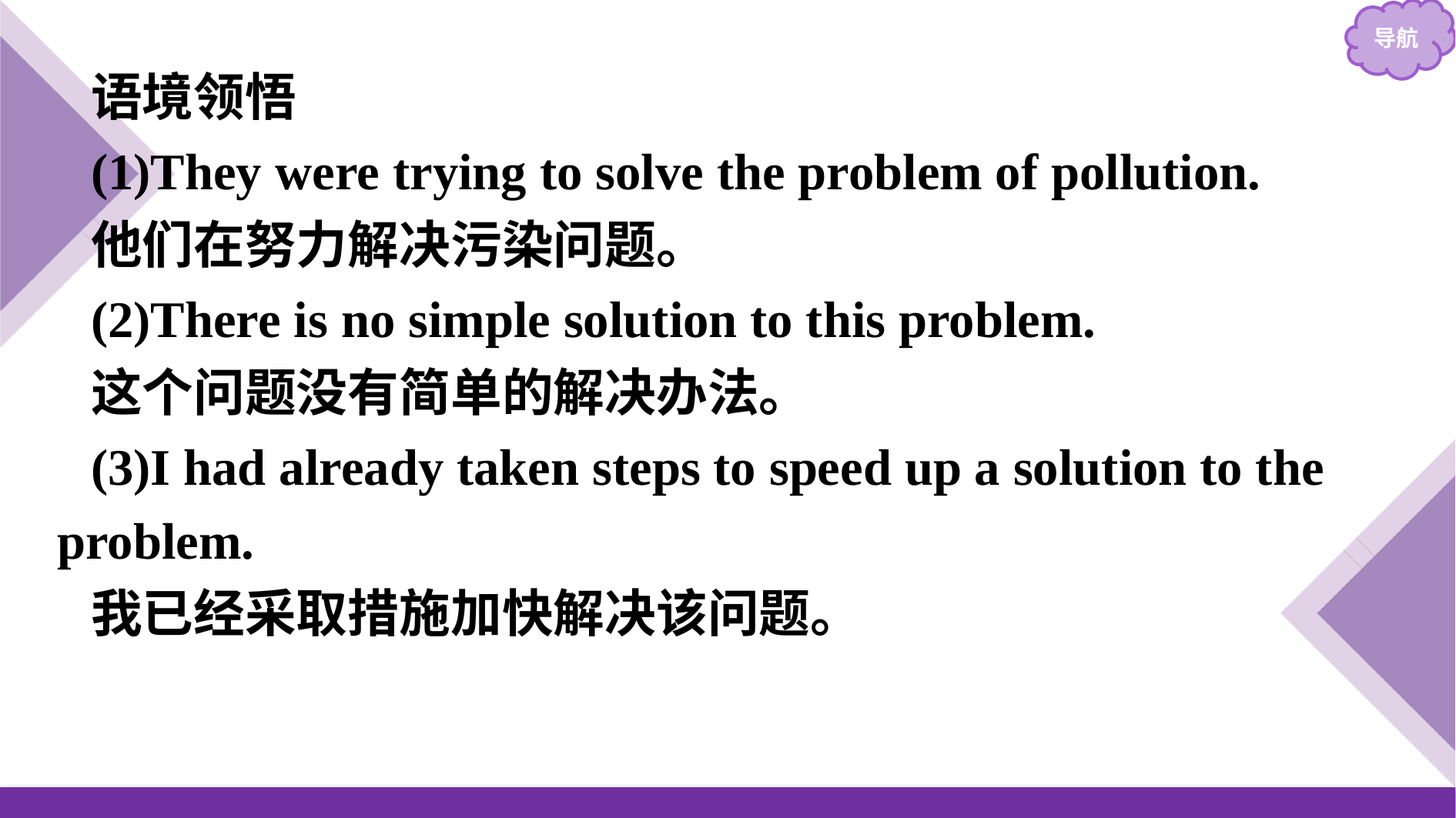

语境领悟
(1)They were trying to solve the problem of pollution.
他们在努力解决污染问题。
(2)There is no simple solution to this problem.
这个问题没有简单的解决办法。
(3)I had already taken steps to speed up a solution to the problem.
我已经采取措施加快解决该问题。